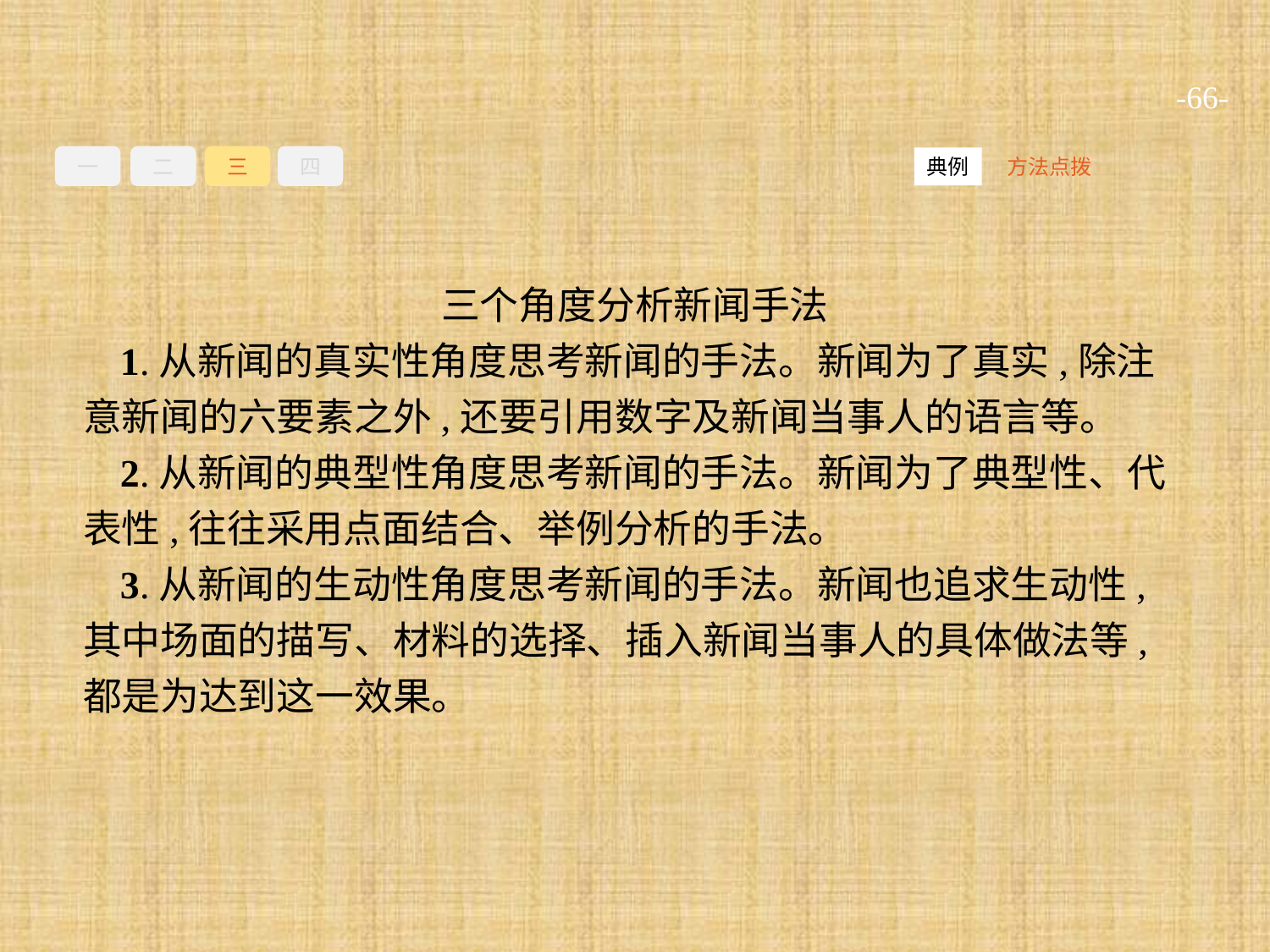

-66-
一
二
三
四
方法点拨
典例
三个角度分析新闻手法
1.从新闻的真实性角度思考新闻的手法。新闻为了真实,除注意新闻的六要素之外,还要引用数字及新闻当事人的语言等。
2.从新闻的典型性角度思考新闻的手法。新闻为了典型性、代表性,往往采用点面结合、举例分析的手法。
3.从新闻的生动性角度思考新闻的手法。新闻也追求生动性,其中场面的描写、材料的选择、插入新闻当事人的具体做法等,都是为达到这一效果。